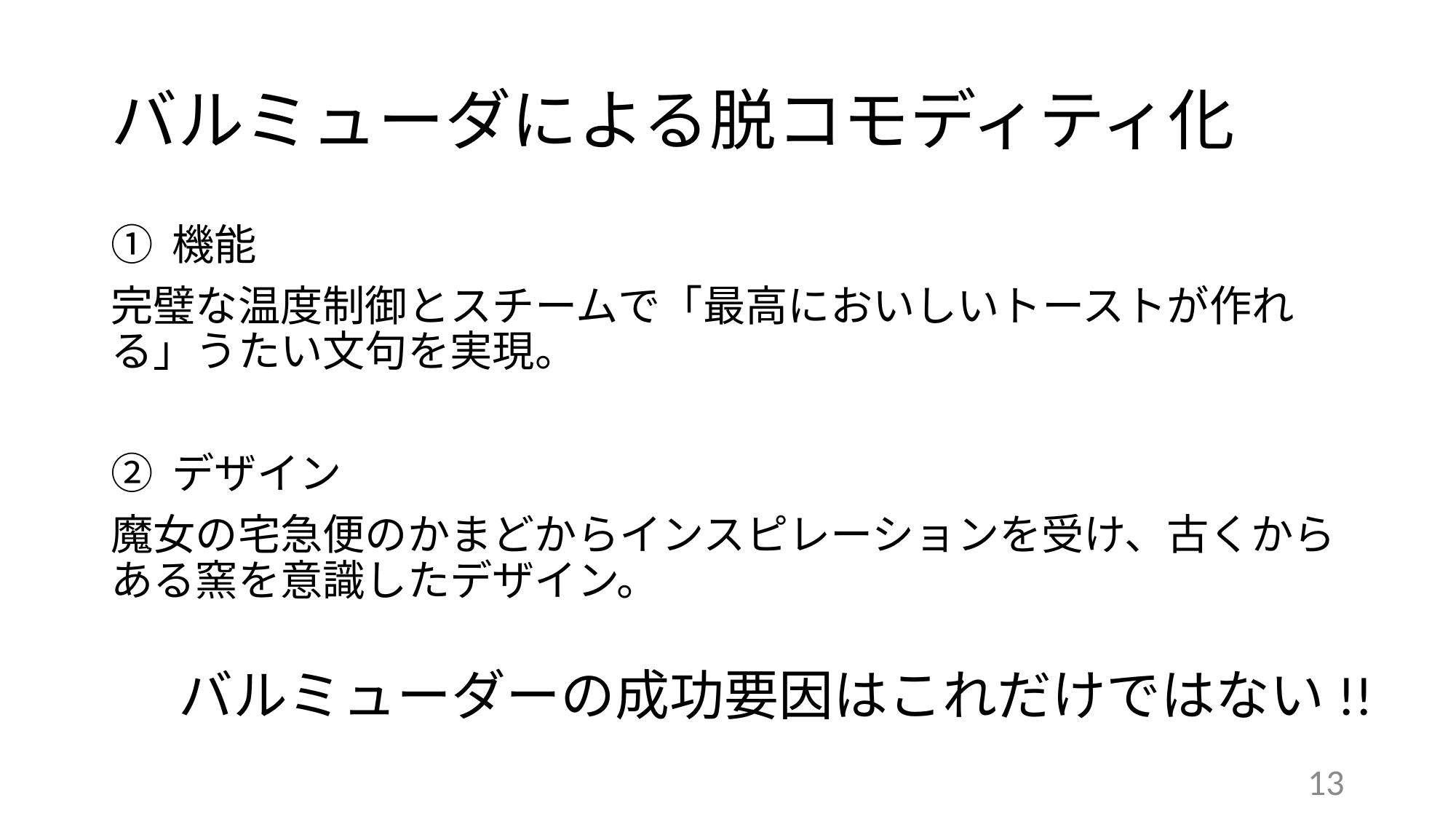

# バルミューダによる脱コモディティ化
機能
完璧な温度制御とスチームで「最高においしいトーストが作れる」うたい文句を実現。

デザイン
魔女の宅急便のかまどからインスピレーションを受け、古くからある窯を意識したデザイン。
バルミューダーの成功要因はこれだけではない!!
13